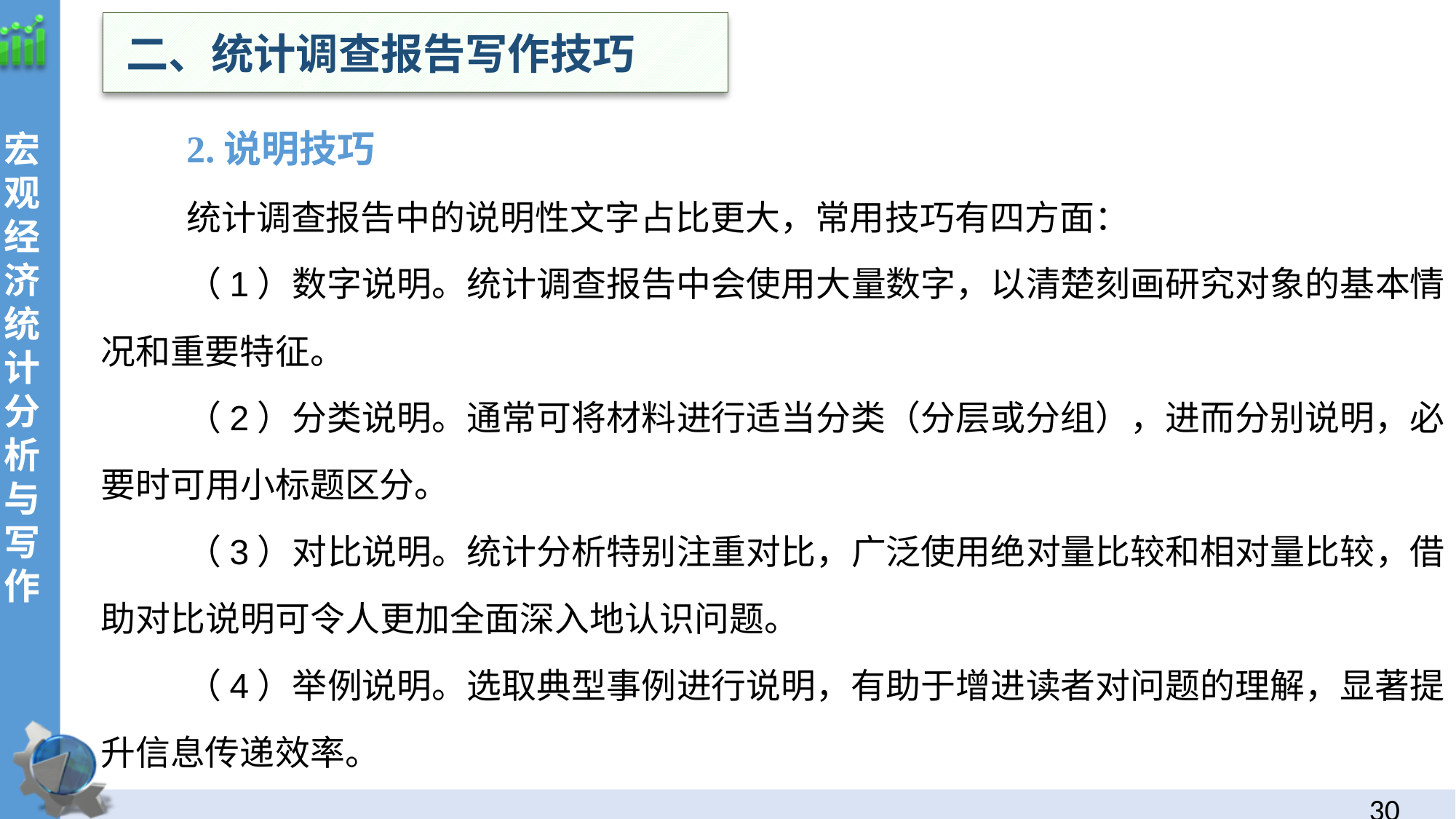

二、统计调查报告写作技巧
2.说明技巧
统计调查报告中的说明性文字占比更大，常用技巧有四方面：
（1）数字说明。统计调查报告中会使用大量数字，以清楚刻画研究对象的基本情况和重要特征。
（2）分类说明。通常可将材料进行适当分类（分层或分组），进而分别说明，必要时可用小标题区分。
（3）对比说明。统计分析特别注重对比，广泛使用绝对量比较和相对量比较，借助对比说明可令人更加全面深入地认识问题。
（4）举例说明。选取典型事例进行说明，有助于增进读者对问题的理解，显著提升信息传递效率。
30